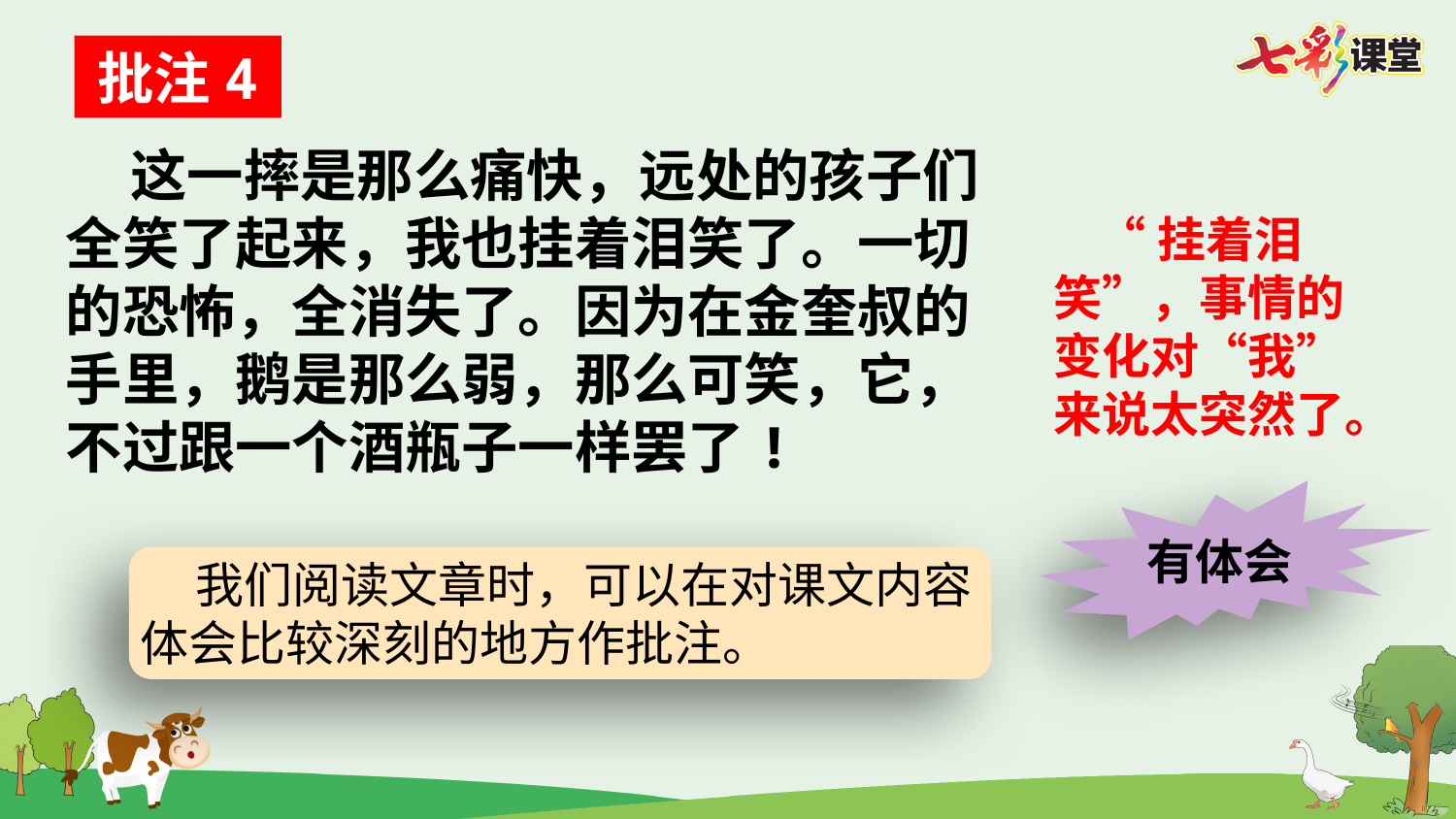

批注4
    这一摔是那么痛快，远处的孩子们全笑了起来，我也挂着泪笑了。一切的恐怖，全消失了。因为在金奎叔的手里，鹅是那么弱，那么可笑，它，不过跟一个酒瓶子一样罢了!
    “挂着泪笑”，事情的变化对“我”来说太突然了。

有体会
    我们阅读文章时，可以在对课文内容体会比较深刻的地方作批注。